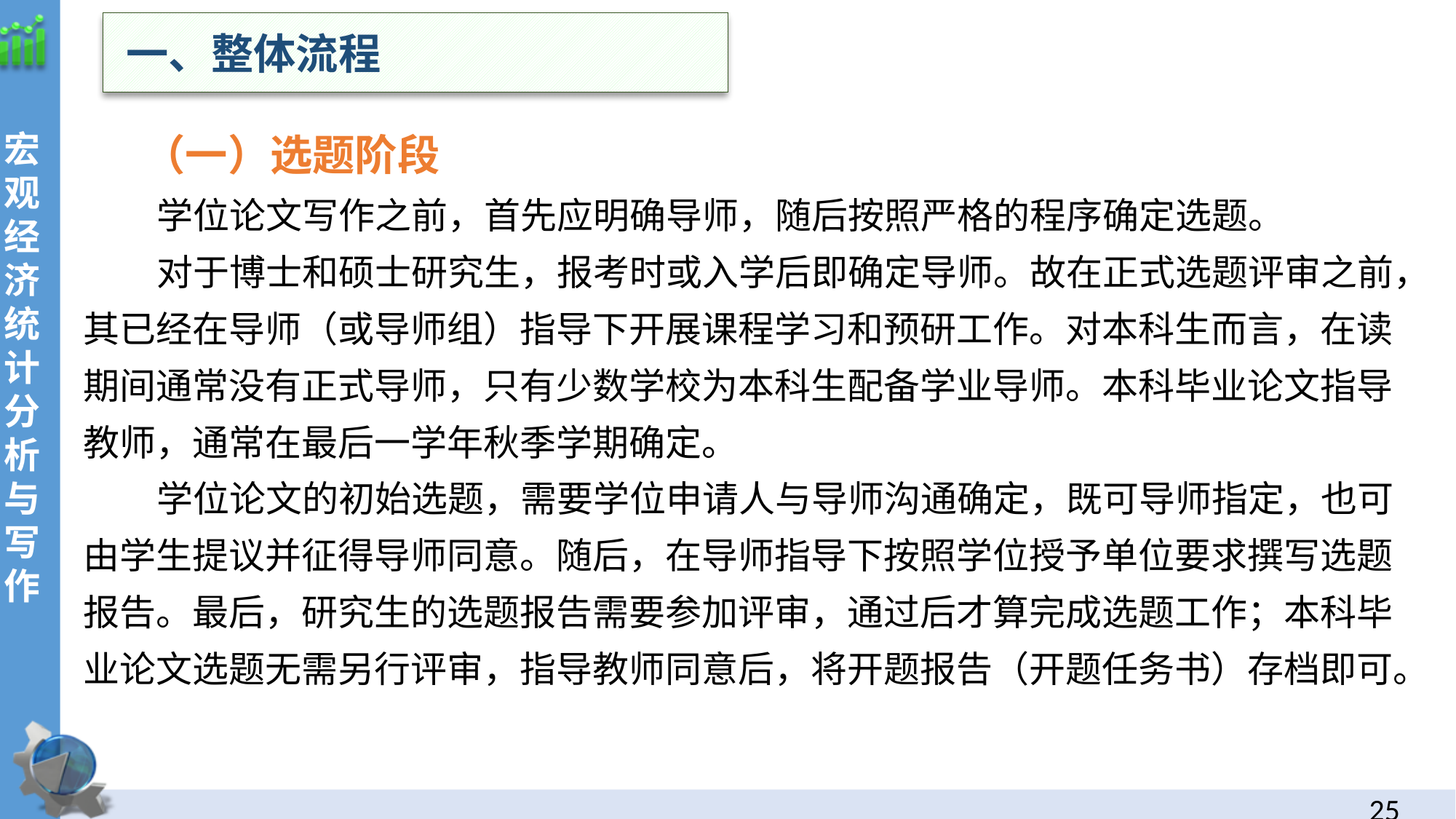

一、整体流程
  （一）选题阶段
学位论文写作之前，首先应明确导师，随后按照严格的程序确定选题。
对于博士和硕士研究生，报考时或入学后即确定导师。故在正式选题评审之前，其已经在导师（或导师组）指导下开展课程学习和预研工作。对本科生而言，在读期间通常没有正式导师，只有少数学校为本科生配备学业导师。本科毕业论文指导教师，通常在最后一学年秋季学期确定。
学位论文的初始选题，需要学位申请人与导师沟通确定，既可导师指定，也可由学生提议并征得导师同意。随后，在导师指导下按照学位授予单位要求撰写选题报告。最后，研究生的选题报告需要参加评审，通过后才算完成选题工作；本科毕业论文选题无需另行评审，指导教师同意后，将开题报告（开题任务书）存档即可。

25